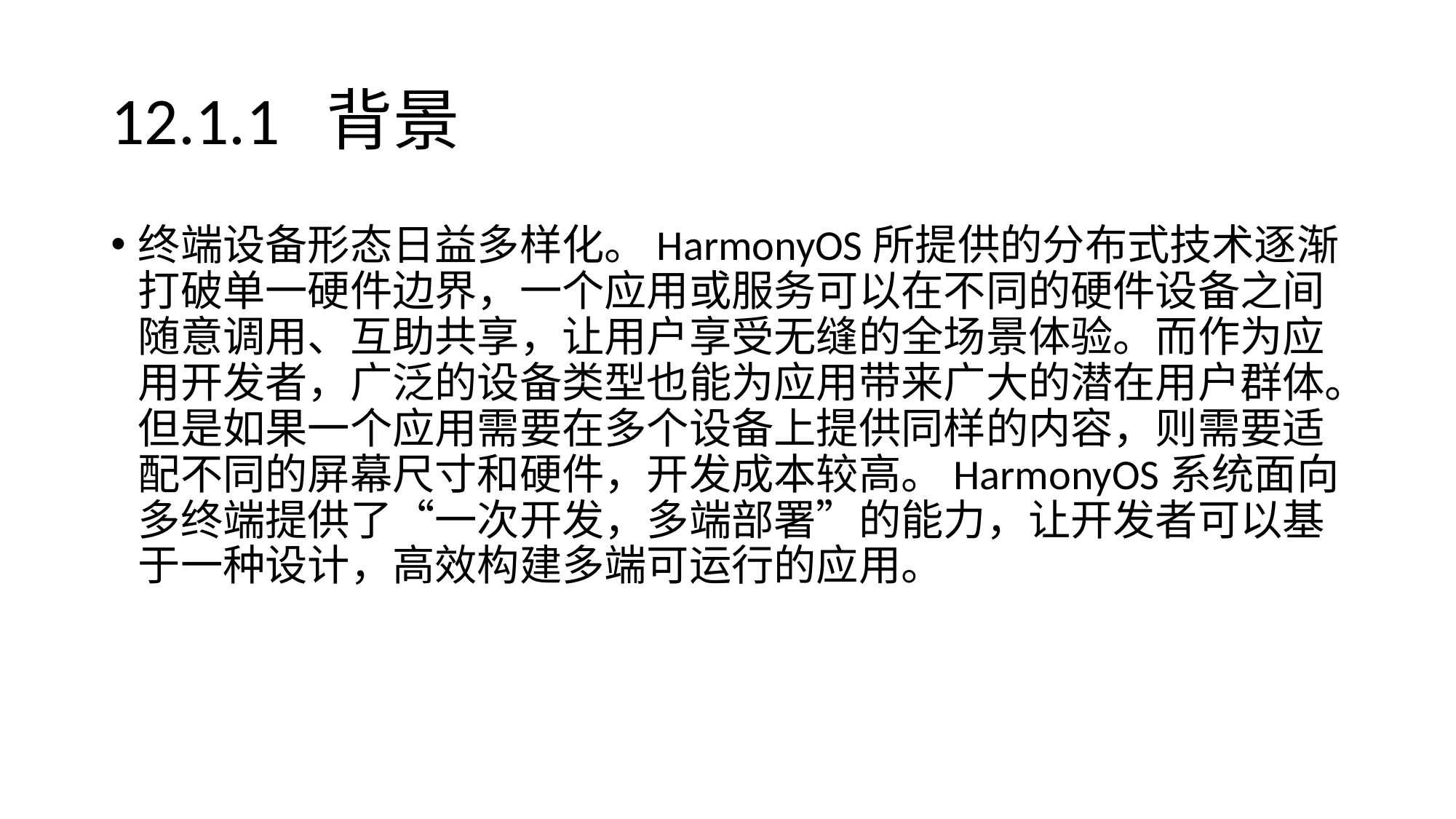

# 12.1.1  背景
终端设备形态日益多样化。HarmonyOS所提供的分布式技术逐渐打破单一硬件边界，一个应用或服务可以在不同的硬件设备之间随意调用、互助共享，让用户享受无缝的全场景体验。而作为应用开发者，广泛的设备类型也能为应用带来广大的潜在用户群体。但是如果一个应用需要在多个设备上提供同样的内容，则需要适配不同的屏幕尺寸和硬件，开发成本较高。HarmonyOS系统面向多终端提供了“一次开发，多端部署”的能力，让开发者可以基于一种设计，高效构建多端可运行的应用。